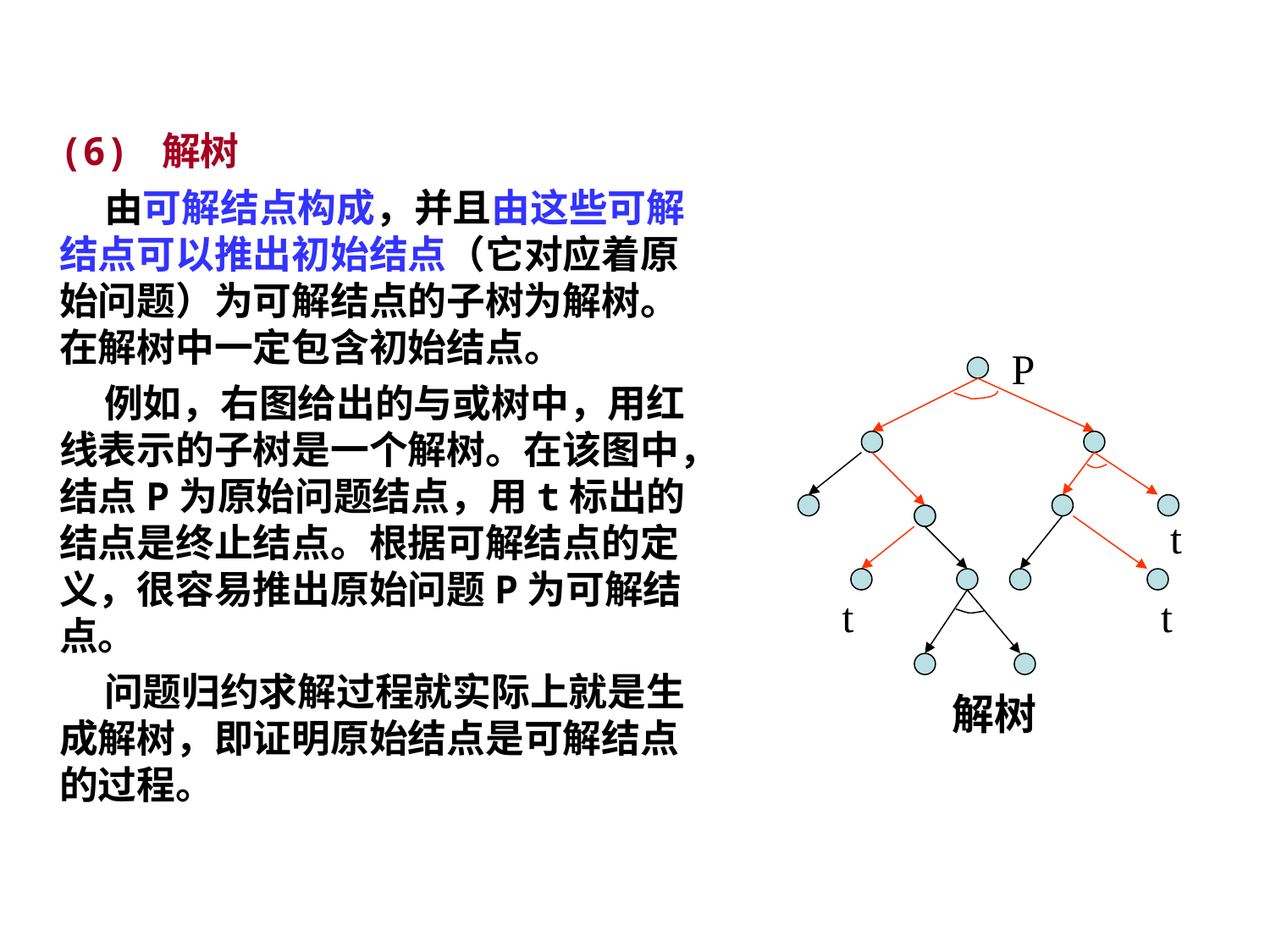

(6) 解树
    由可解结点构成，并且由这些可解结点可以推出初始结点（它对应着原始问题）为可解结点的子树为解树。在解树中一定包含初始结点。
    例如，右图给出的与或树中，用红 线表示的子树是一个解树。在该图中，结点P为原始问题结点，用t标出的结点是终止结点。根据可解结点的定义，很容易推出原始问题P为可解结点。
    问题归约求解过程就实际上就是生成解树，即证明原始结点是可解结点的过程。
P

t

     t                             t
                解树